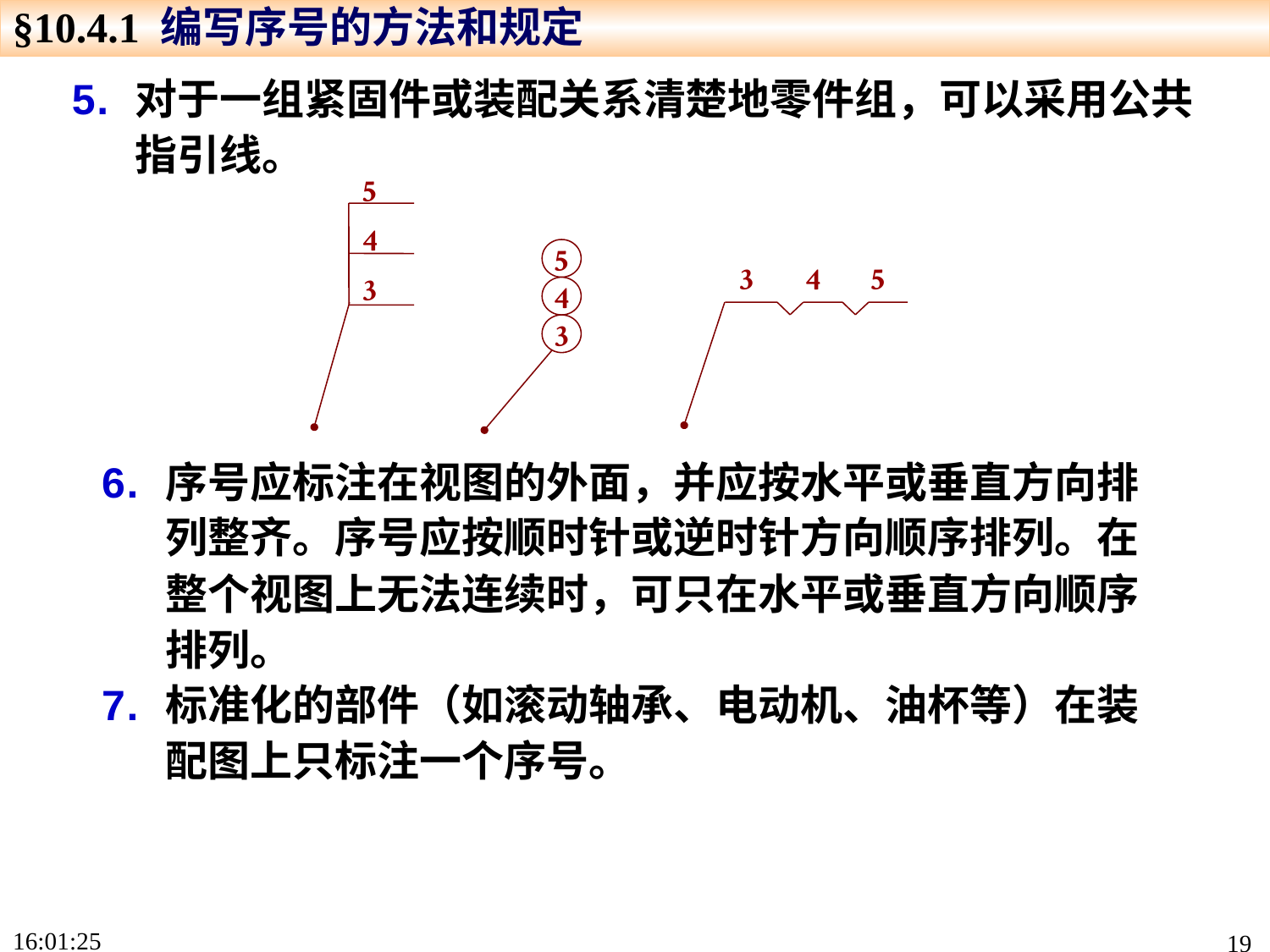

§10.4.1 编写序号的方法和规定
对于一组紧固件或装配关系清楚地零件组，可以采用公共指引线。

5
4
3

5
4
3

3
4
5

序号应标注在视图的外面，并应按水平或垂直方向排列整齐。序号应按顺时针或逆时针方向顺序排列。在整个视图上无法连续时，可只在水平或垂直方向顺序排列。
标准化的部件（如滚动轴承、电动机、油杯等）在装配图上只标注一个序号。
16:01:25
19